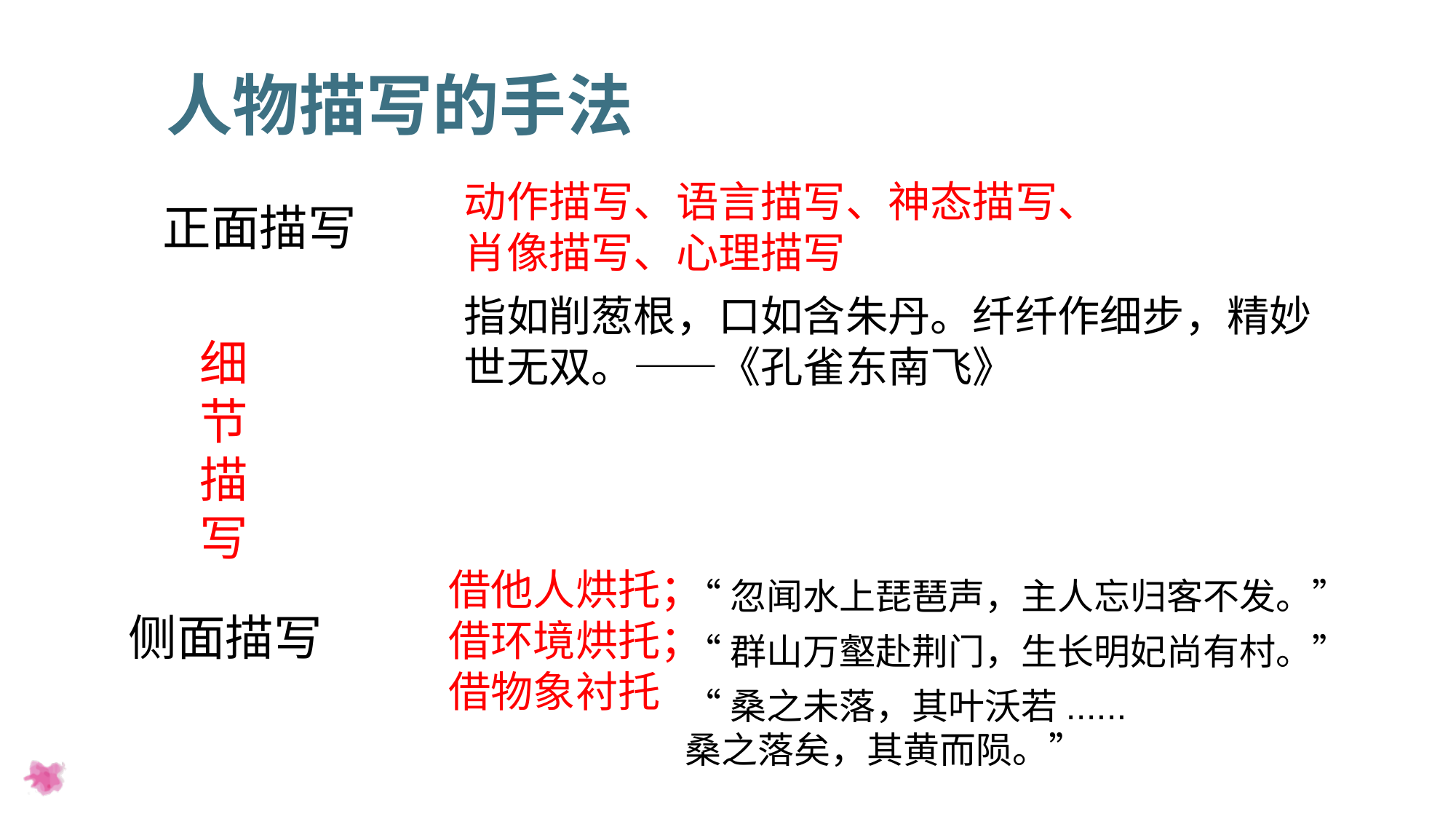

人物描写的手法
动作描写、语言描写、神态描写、
肖像描写、心理描写
正面描写
指如削葱根，口如含朱丹。纤纤作细步，精妙世无双。——《孔雀东南飞》
细节描写
借他人烘托；
借环境烘托；
借物象衬托
“忽闻水上琵琶声，主人忘归客不发。”
侧面描写

“群山万壑赴荆门，生长明妃尚有村。”
“桑之未落，其叶沃若......
桑之落矣，其黄而陨。”